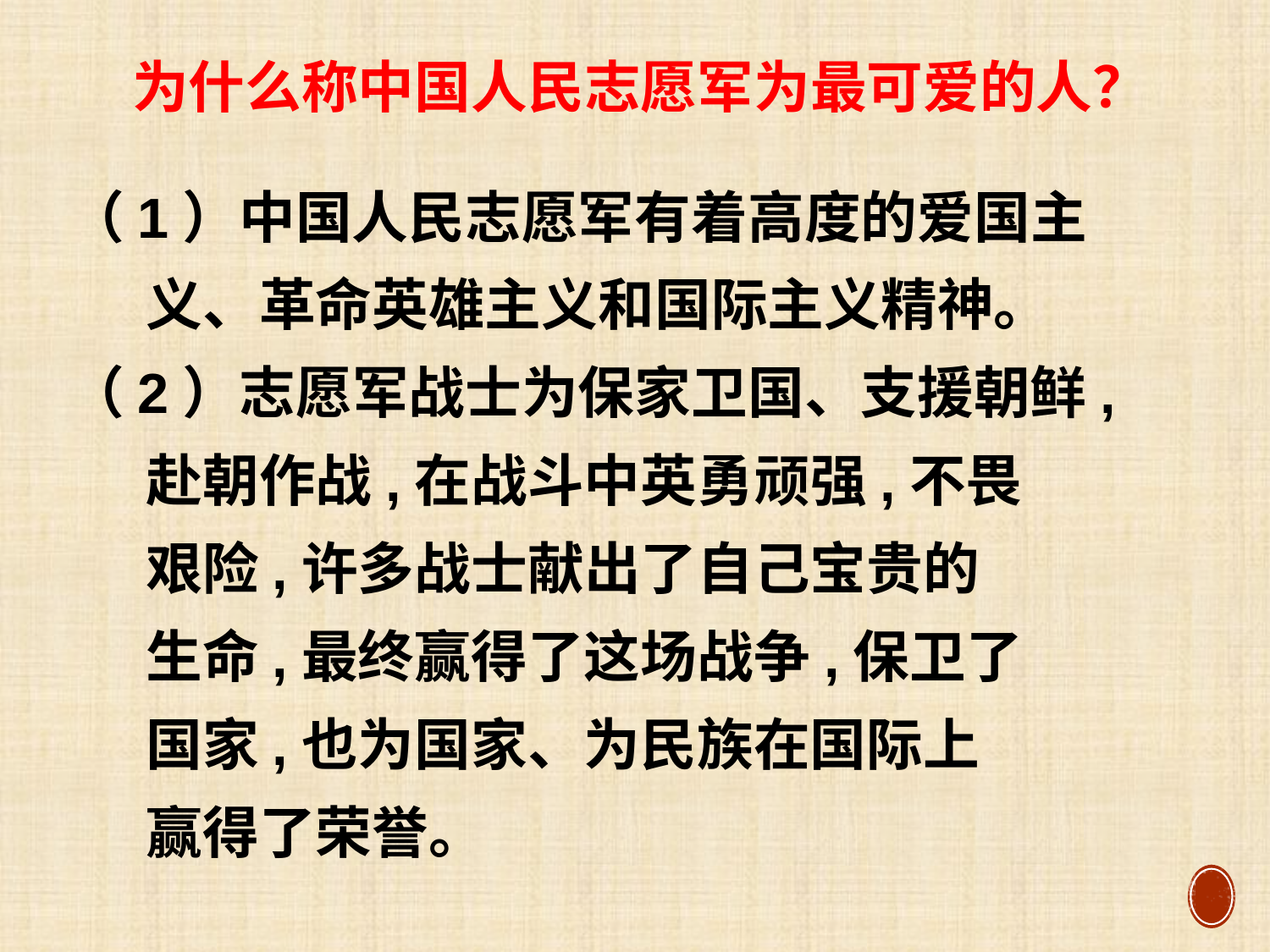

为什么称中国人民志愿军为最可爱的人？
（1）中国人民志愿军有着高度的爱国主
     义、革命英雄主义和国际主义精神。
（2）志愿军战士为保家卫国、支援朝鲜,
     赴朝作战,在战斗中英勇顽强,不畏
     艰险,许多战士献出了自己宝贵的
     生命,最终赢得了这场战争,保卫了
     国家,也为国家、为民族在国际上
     赢得了荣誉。